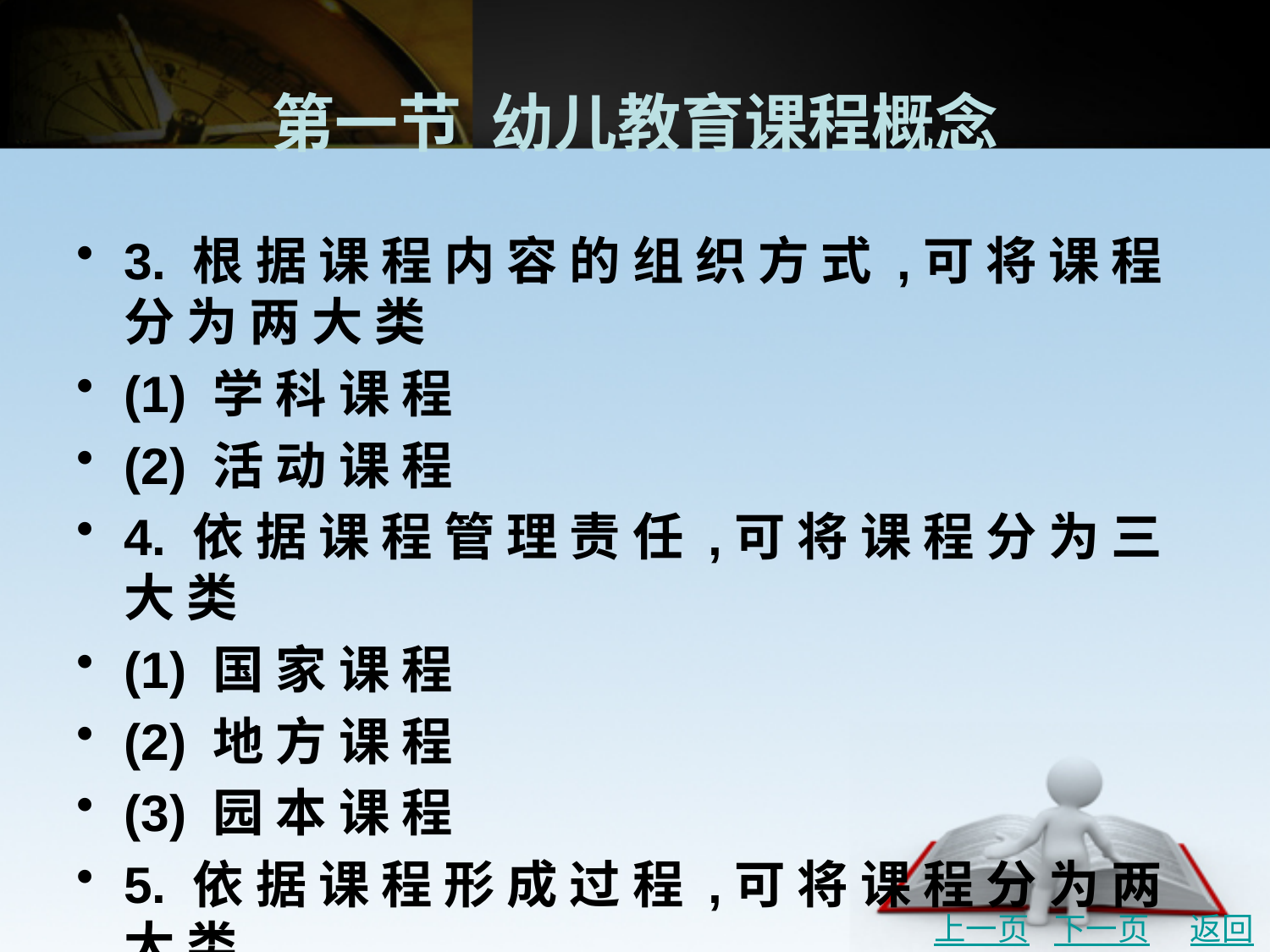

# 第一节  幼儿教育课程概念
3. 根 据 课 程 内 容 的 组 织 方 式 ,可 将 课 程 分 为 两 大 类
(1) 学 科 课 程
(2) 活 动 课 程
4. 依 据 课 程 管 理 责 任 ,可 将 课 程 分 为 三 大 类
(1) 国 家 课 程
(2) 地 方 课 程
(3) 园 本 课 程
5. 依 据 课 程 形 成 过 程 ,可 将 课 程 分 为 两 大 类
(1) 预 设 课 程
(2) 生 成 课 程
上一页
下一页
返回